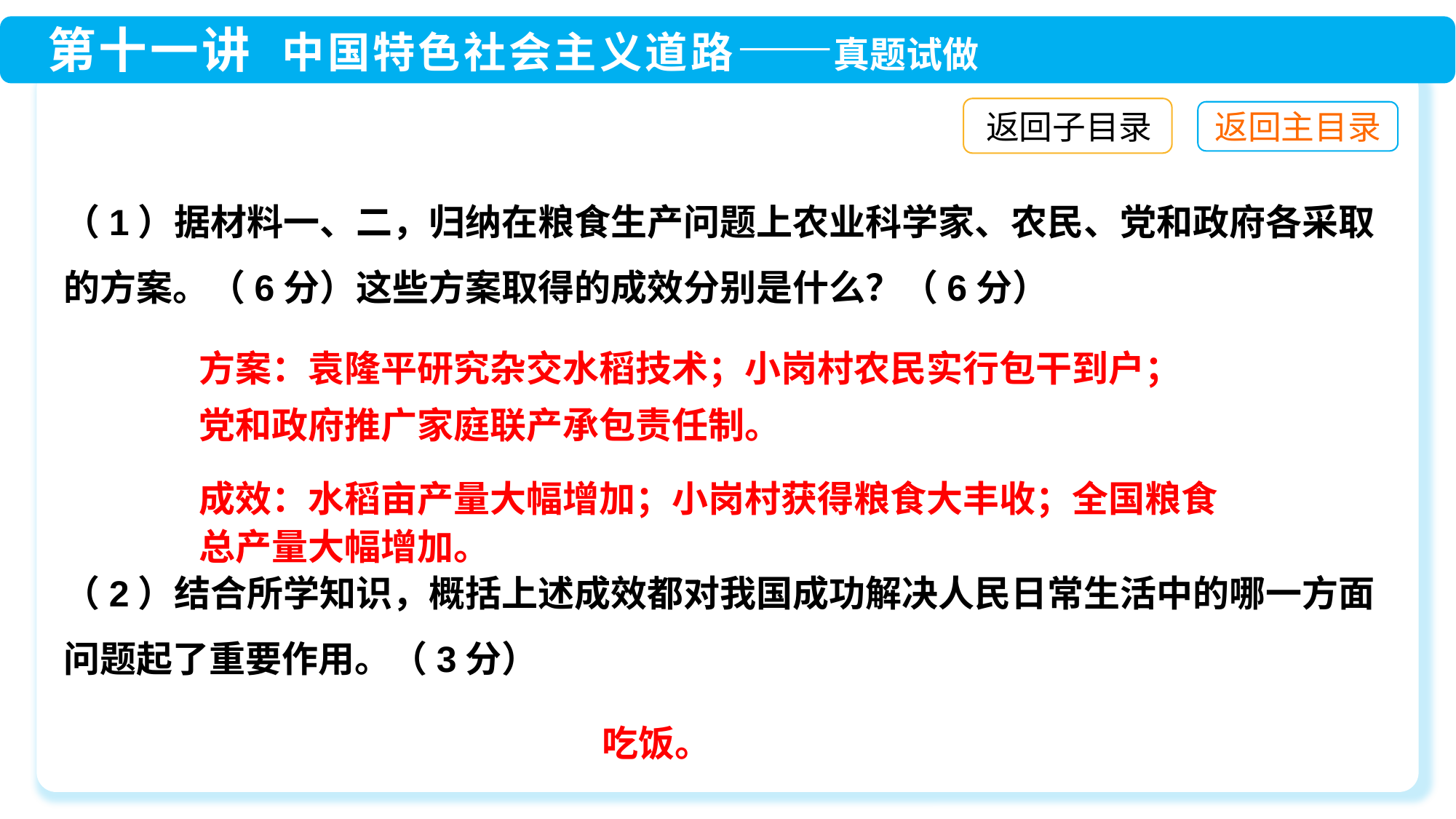

返回子目录
（1）据材料一、二，归纳在粮食生产问题上农业科学家、农民、党和政府各采取的方案。（6分）这些方案取得的成效分别是什么？（6分）

（2）结合所学知识，概括上述成效都对我国成功解决人民日常生活中的哪一方面问题起了重要作用。（3分）
方案：袁隆平研究杂交水稻技术；小岗村农民实行包干到户；
党和政府推广家庭联产承包责任制。
成效：水稻亩产量大幅增加；小岗村获得粮食大丰收；全国粮食
总产量大幅增加。
吃饭。